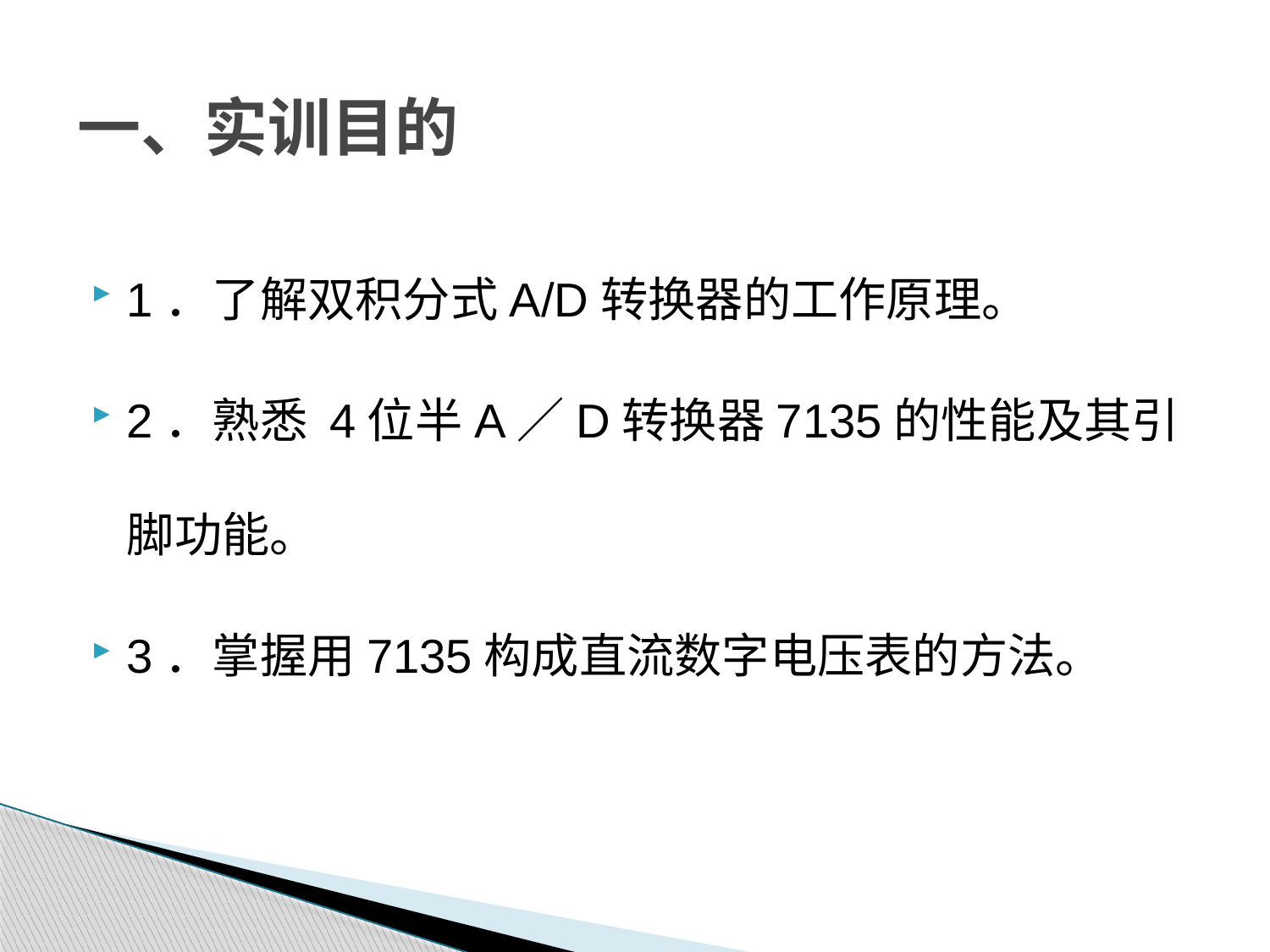

# 一、实训目的
1．了解双积分式A/D转换器的工作原理。
2．熟悉 4位半A／D转换器7135的性能及其引脚功能。
3．掌握用7135构成直流数字电压表的方法。